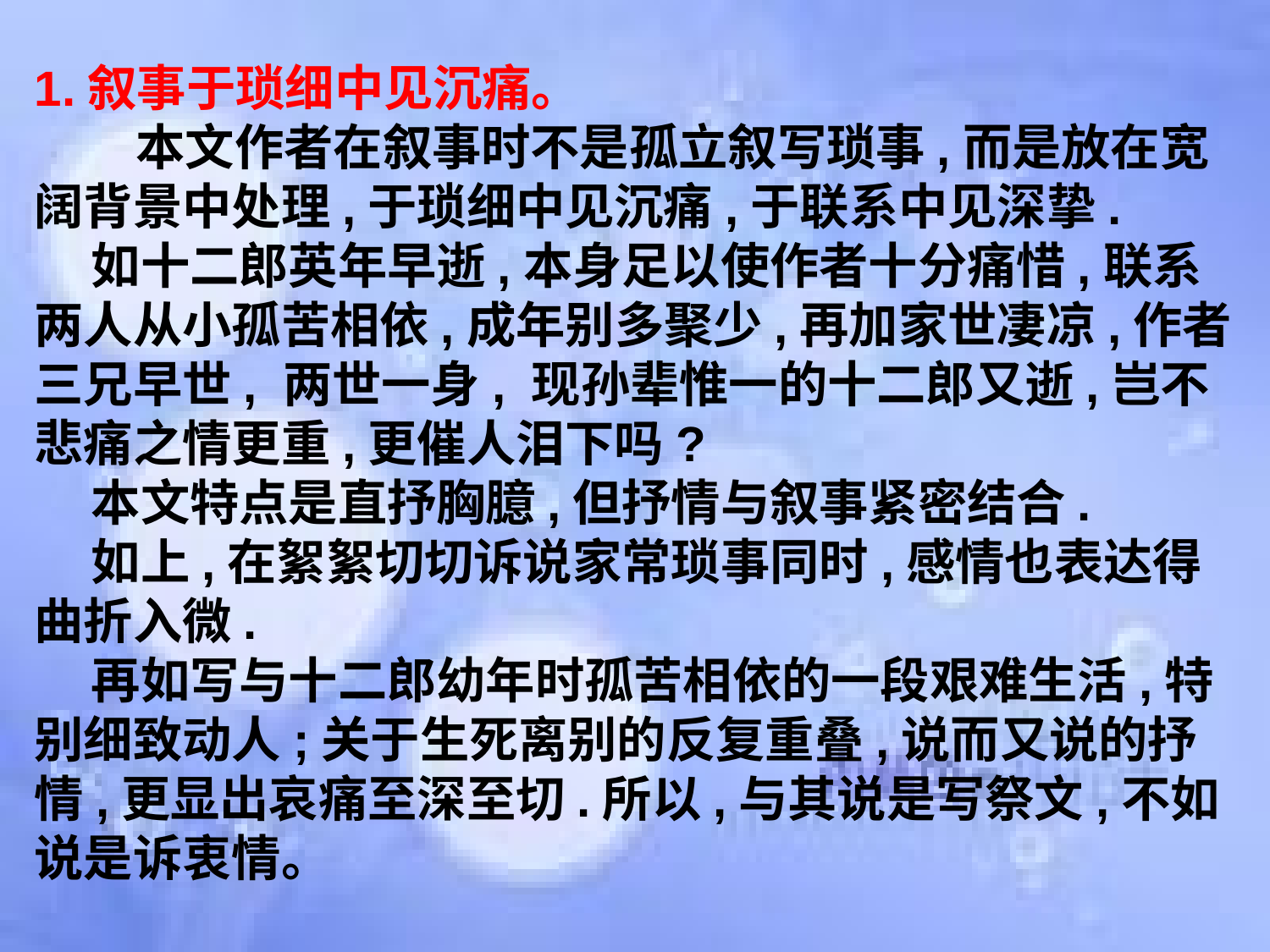

1.叙事于琐细中见沉痛。
        本文作者在叙事时不是孤立叙写琐事,而是放在宽阔背景中处理,于琐细中见沉痛,于联系中见深挚.
    如十二郎英年早逝,本身足以使作者十分痛惜,联系两人从小孤苦相依,成年别多聚少,再加家世凄凉,作者三兄早世, 两世一身, 现孙辈惟一的十二郎又逝,岂不悲痛之情更重,更催人泪下吗?
    本文特点是直抒胸臆,但抒情与叙事紧密结合.
    如上,在絮絮切切诉说家常琐事同时,感情也表达得曲折入微.
    再如写与十二郎幼年时孤苦相依的一段艰难生活,特别细致动人;关于生死离别的反复重叠,说而又说的抒情,更显出哀痛至深至切.所以,与其说是写祭文,不如说是诉衷情。